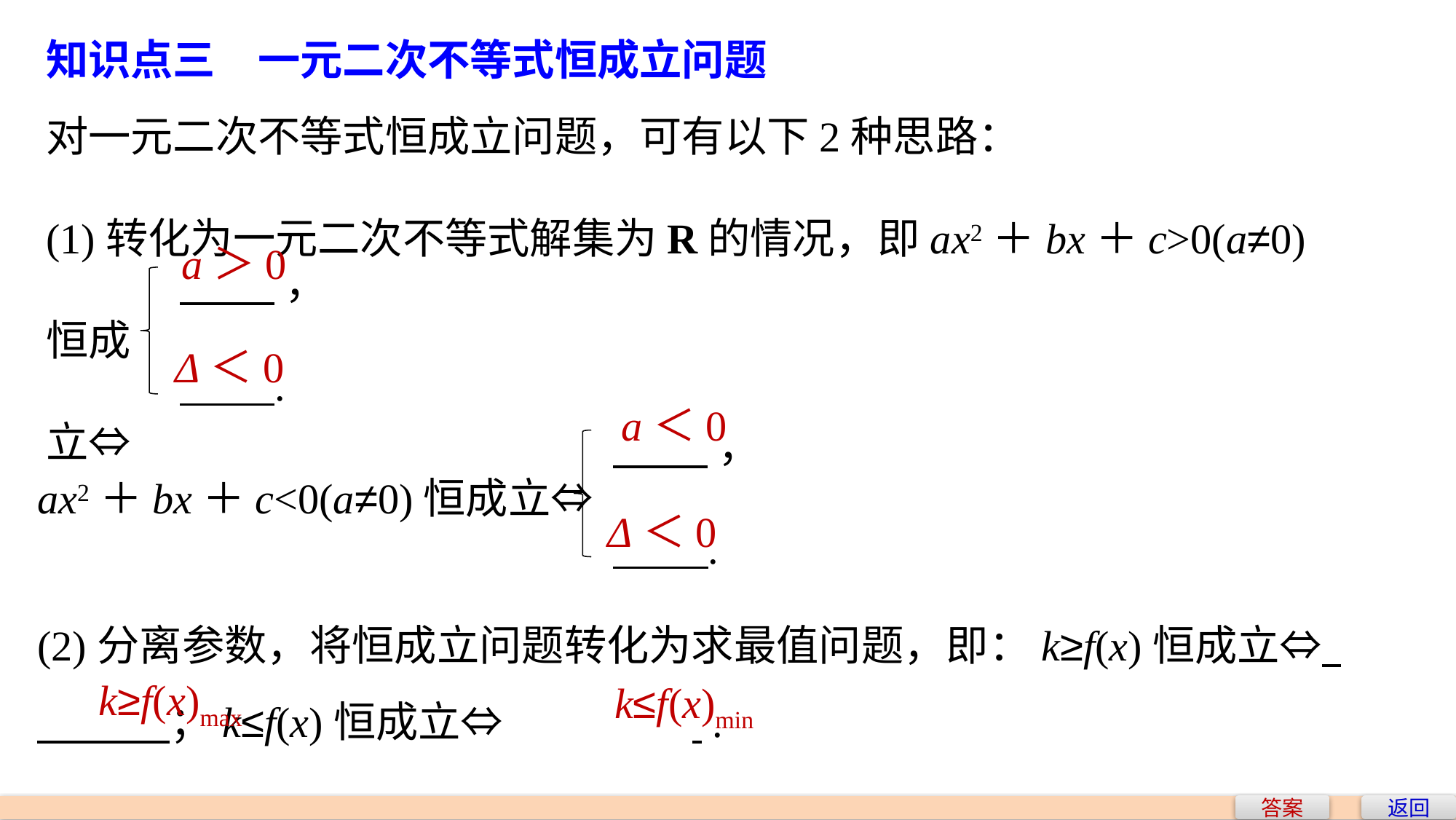

知识点三　一元二次不等式恒成立问题
对一元二次不等式恒成立问题，可有以下2种思路：
(1)转化为一元二次不等式解集为R的情况，即ax2＋bx＋c>0(a≠0)恒成
立⇔
          ，
         .
a＞0

Δ＜0
          ，
         .
a＜0

ax2＋bx＋c<0(a≠0)恒成立⇔
Δ＜0
(2)分离参数，将恒成立问题转化为求最值问题，即：k≥f(x)恒成立⇔                 ；k≤f(x)恒成立⇔		 .
k≥f(x)max
k≤f(x)min
答案
返回